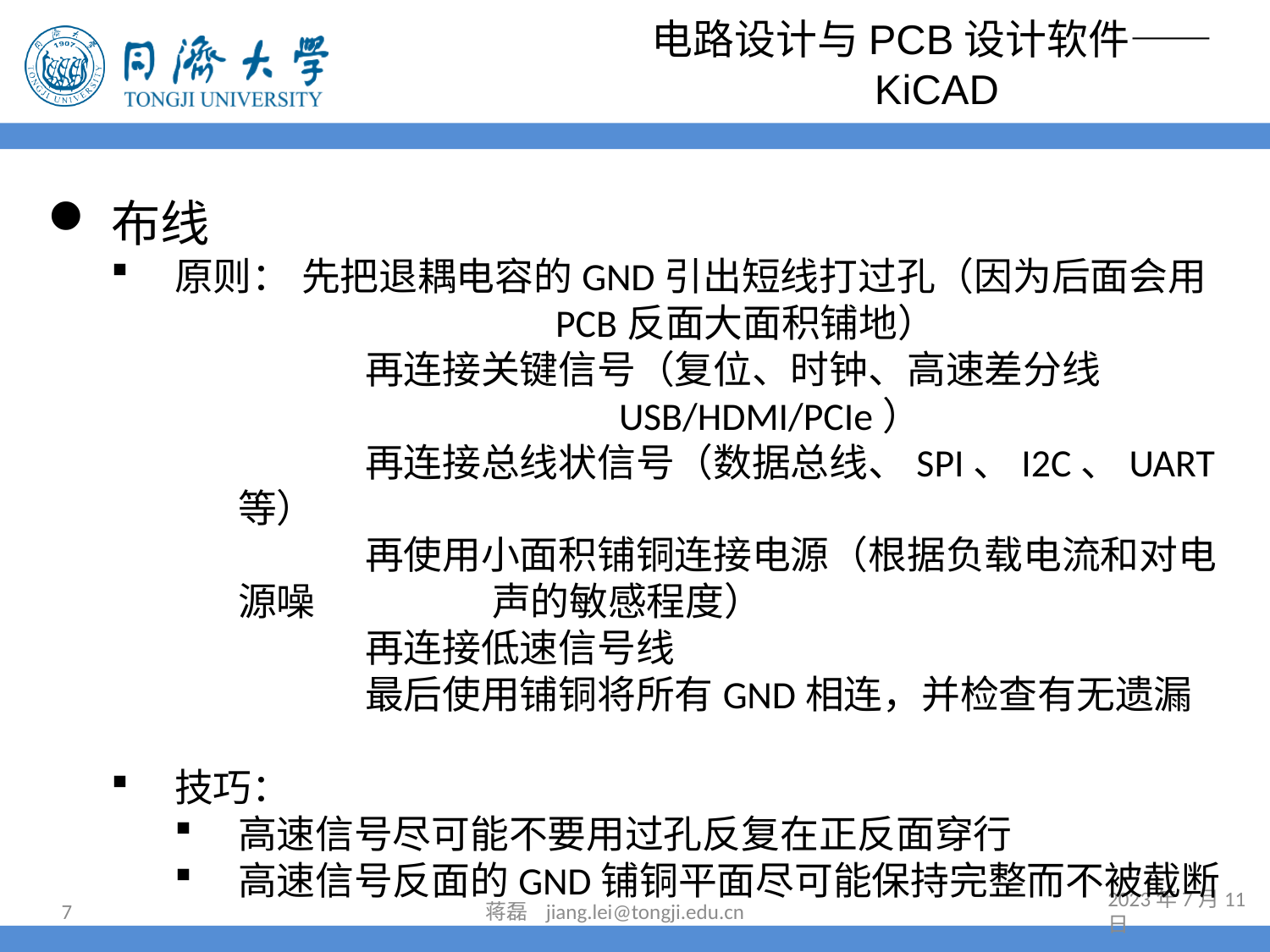

# 电路设计与PCB设计软件——KiCAD
布线
原则：	先把退耦电容的GND引出短线打过孔（因为后面会用			PCB反面大面积铺地）
		再连接关键信号（复位、时钟、高速差分线					USB/HDMI/PCIe）
	再连接总线状信号（数据总线、SPI、I2C、UART等）
	再使用小面积铺铜连接电源（根据负载电流和对电源噪		声的敏感程度）
	再连接低速信号线
	最后使用铺铜将所有GND相连，并检查有无遗漏

技巧：
高速信号尽可能不要用过孔反复在正反面穿行
高速信号反面的GND铺铜平面尽可能保持完整而不被截断
7
蒋磊  jiang.lei@tongji.edu.cn
2023年7月11日